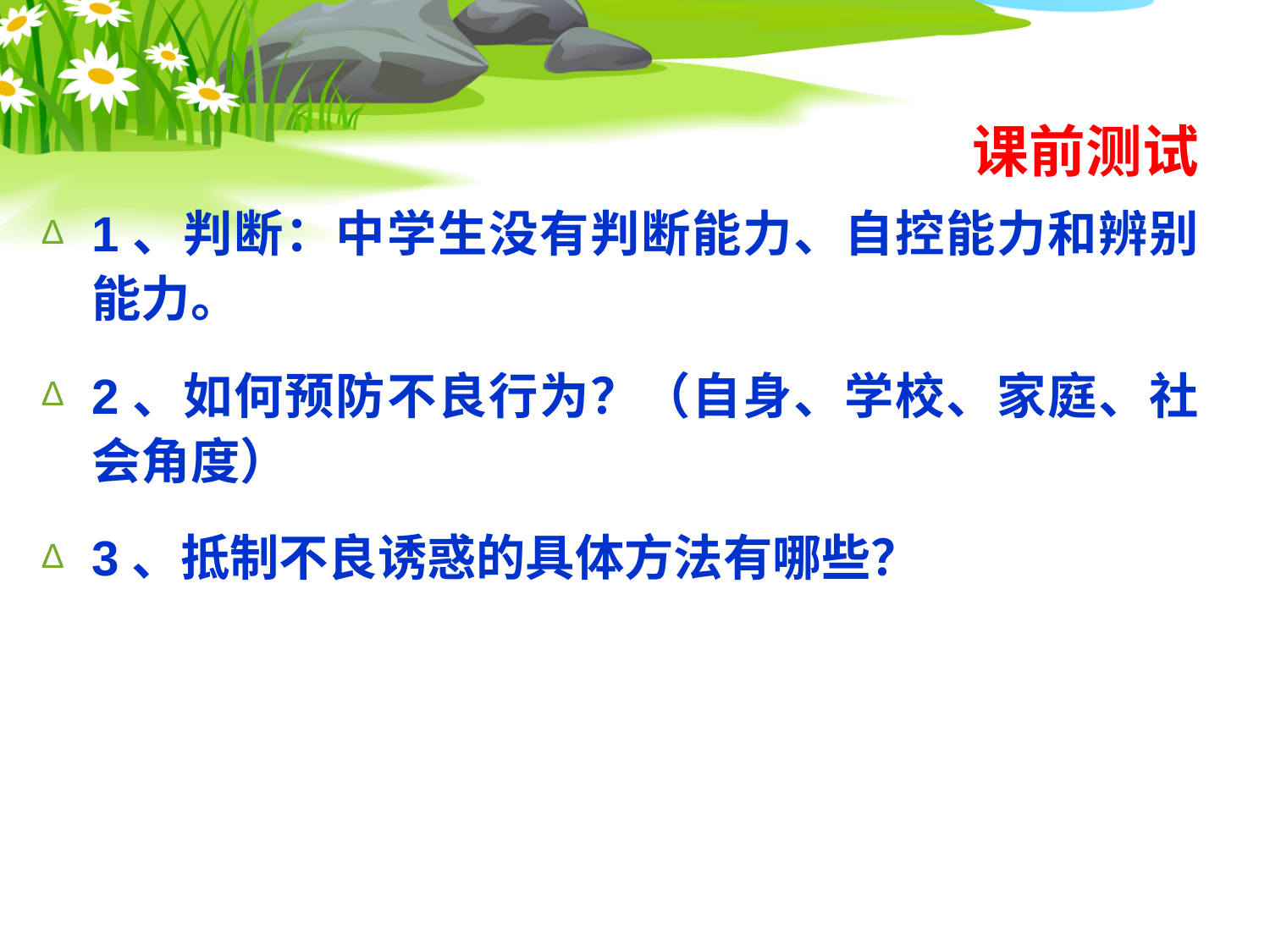

# 课前测试
1、判断：中学生没有判断能力、自控能力和辨别能力。
2、如何预防不良行为？（自身、学校、家庭、社会角度）
3、抵制不良诱惑的具体方法有哪些？